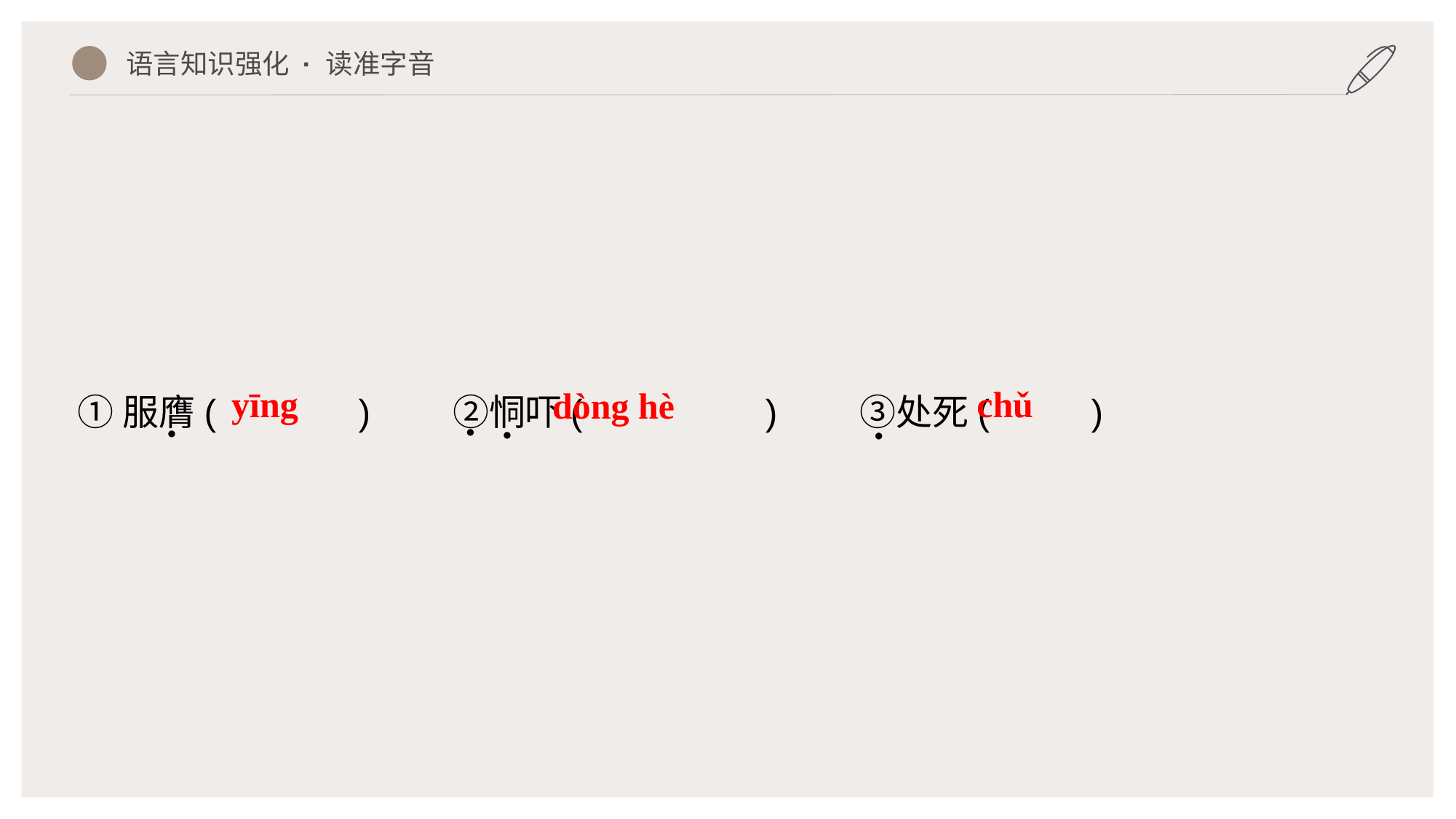

语言知识强化 · 读准字音

①服膺(              )　　②恫吓(                  )　　③处死(          )
yīng
chǔ
dòng hè
·
·
·
·